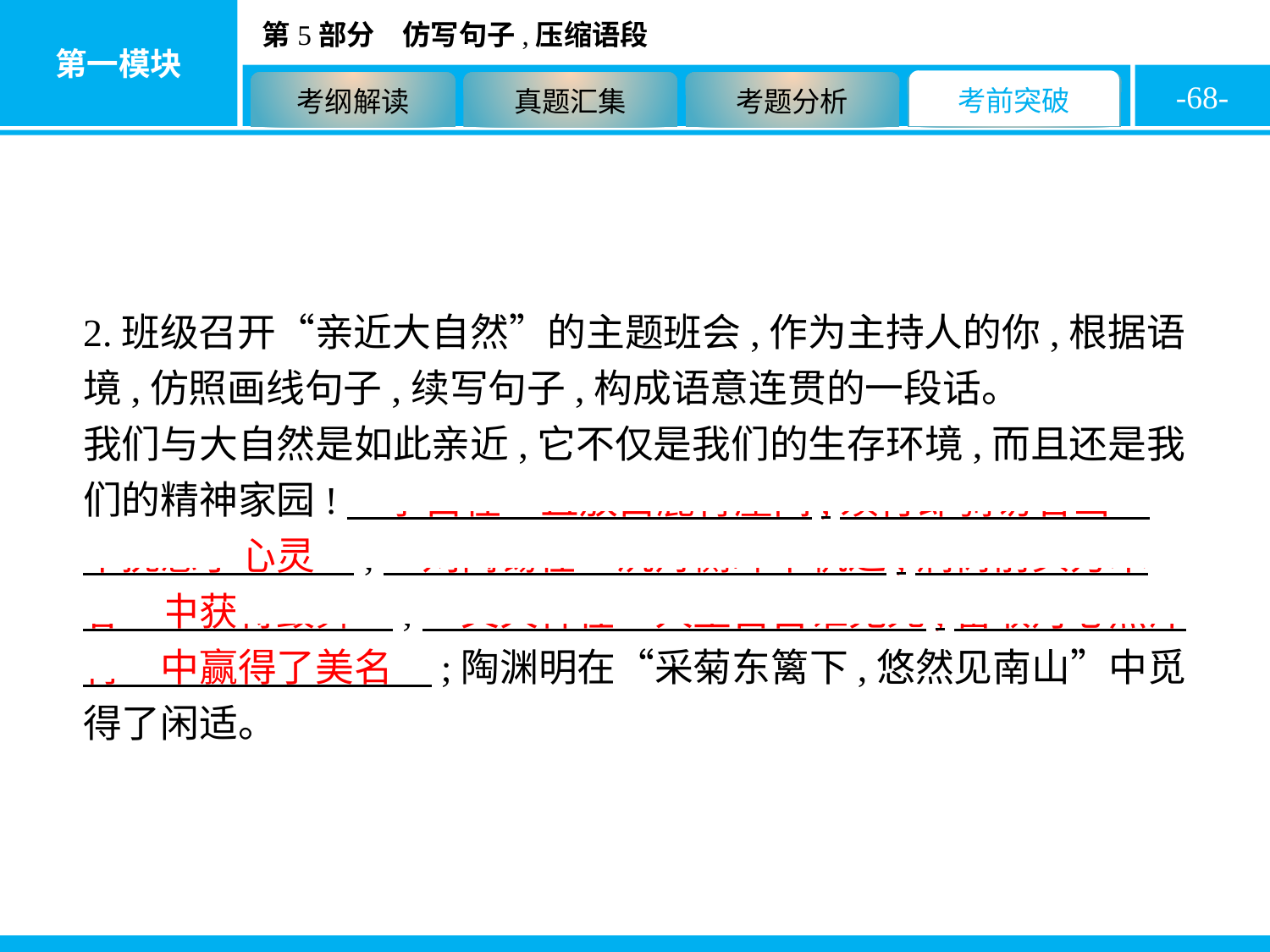

-68-
2.班级召开“亲近大自然”的主题班会,作为主持人的你,根据语境,仿照画线句子,续写句子,构成语意连贯的一段话。
我们与大自然是如此亲近,它不仅是我们的生存环境,而且还是我们的精神家园!　李白在“且放白鹿青崖间,须行即骑访名山”中抚慰了心灵　;　刘禹锡在“沉舟侧畔千帆过,病树前头万木春”中获得鼓舞　;　文天祥在“人生自古谁无死,留取丹心照汗青”中赢得了美名　;陶渊明在“采菊东篱下,悠然见南山”中觅得了闲适。